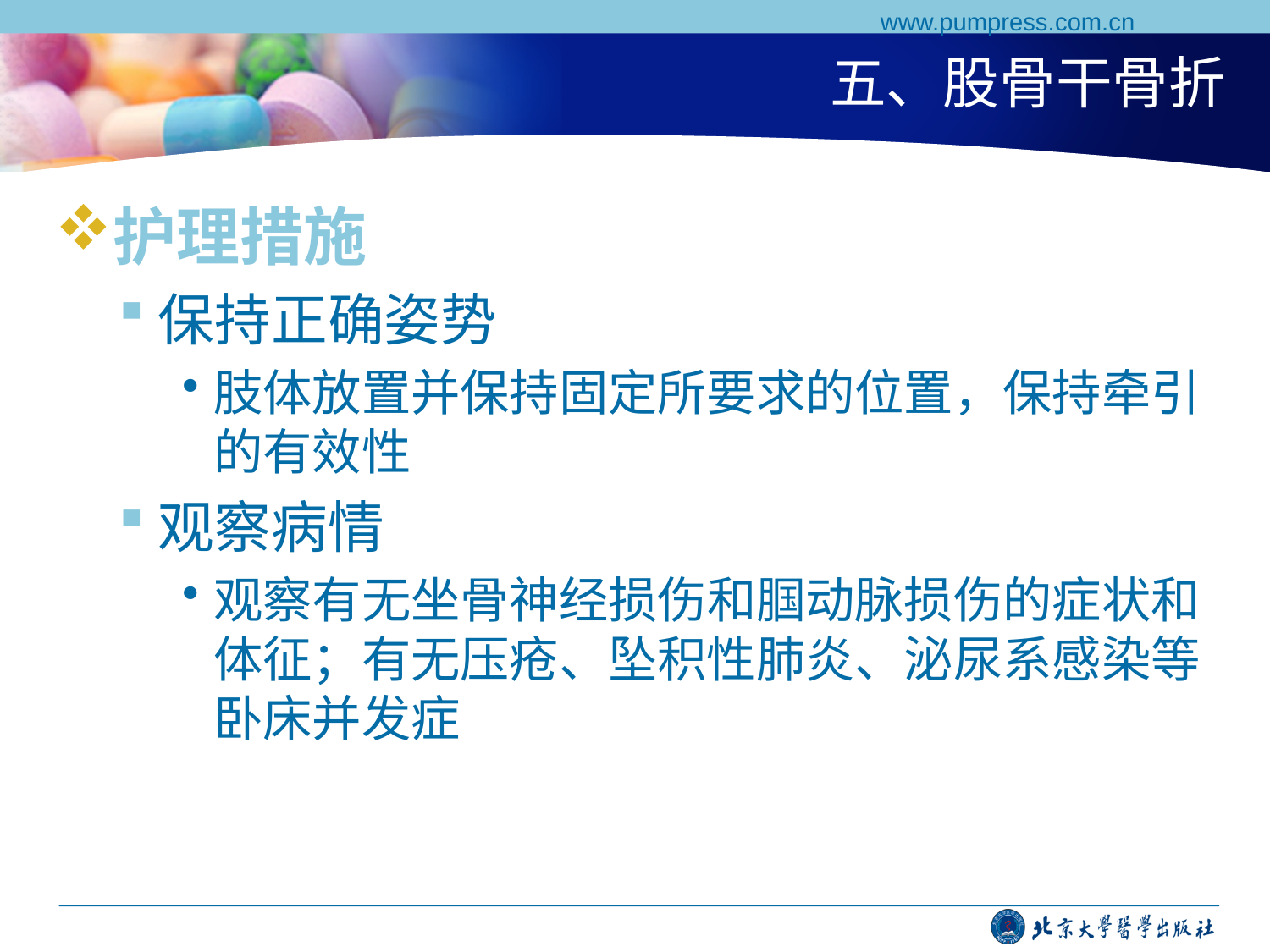

www.pumpress.com.cn
# 五、股骨干骨折
护理措施
保持正确姿势
肢体放置并保持固定所要求的位置，保持牵引的有效性
观察病情
观察有无坐骨神经损伤和腘动脉损伤的症状和体征；有无压疮、坠积性肺炎、泌尿系感染等卧床并发症